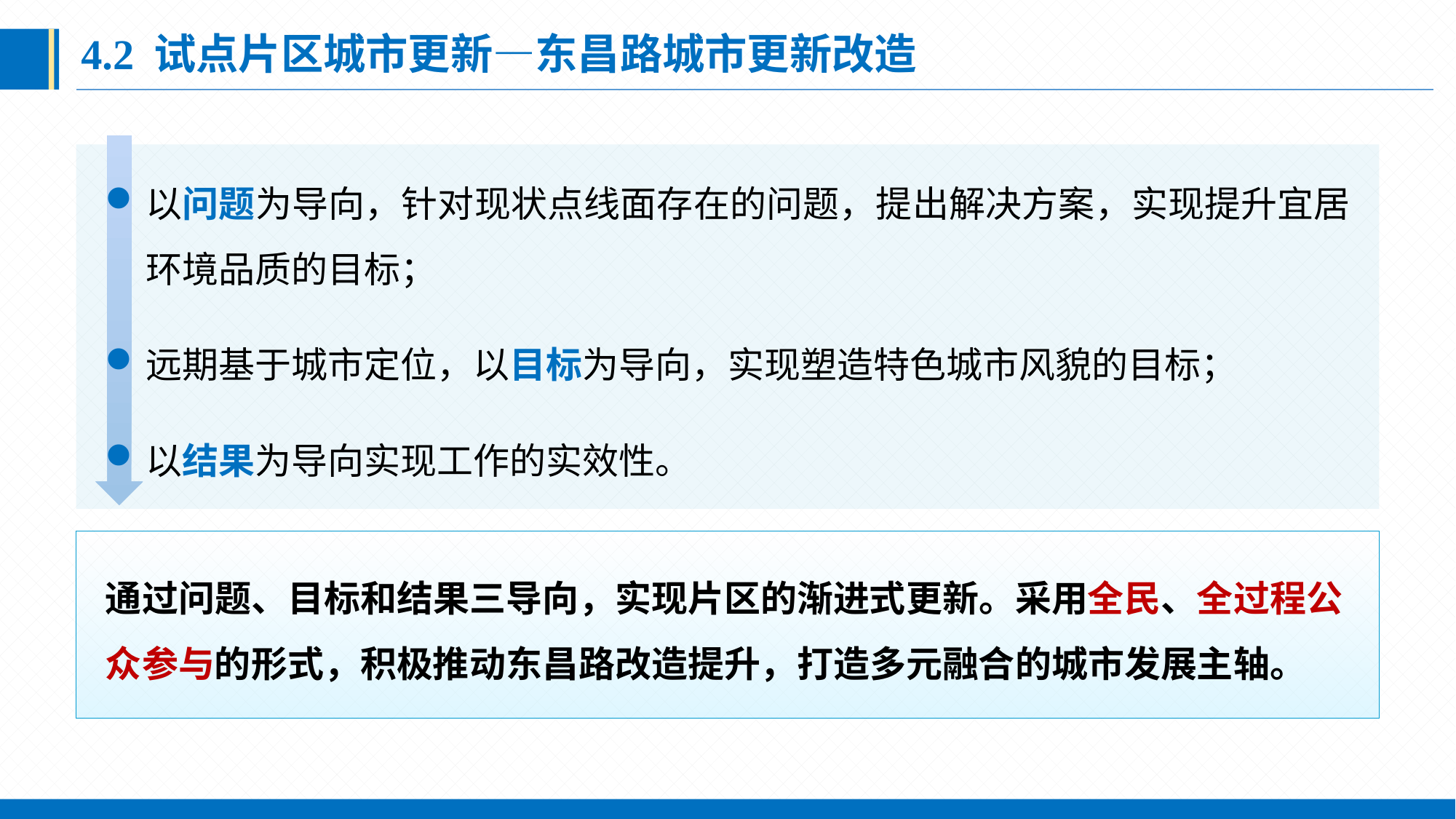

4.2 试点片区城市更新—东昌路城市更新改造

以问题为导向，针对现状点线面存在的问题，提出解决方案，实现提升宜居环境品质的目标；
远期基于城市定位，以目标为导向，实现塑造特色城市风貌的目标；
以结果为导向实现工作的实效性。

通过问题、目标和结果三导向，实现片区的渐进式更新。采用全民、全过程公众参与的形式，积极推动东昌路改造提升，打造多元融合的城市发展主轴。